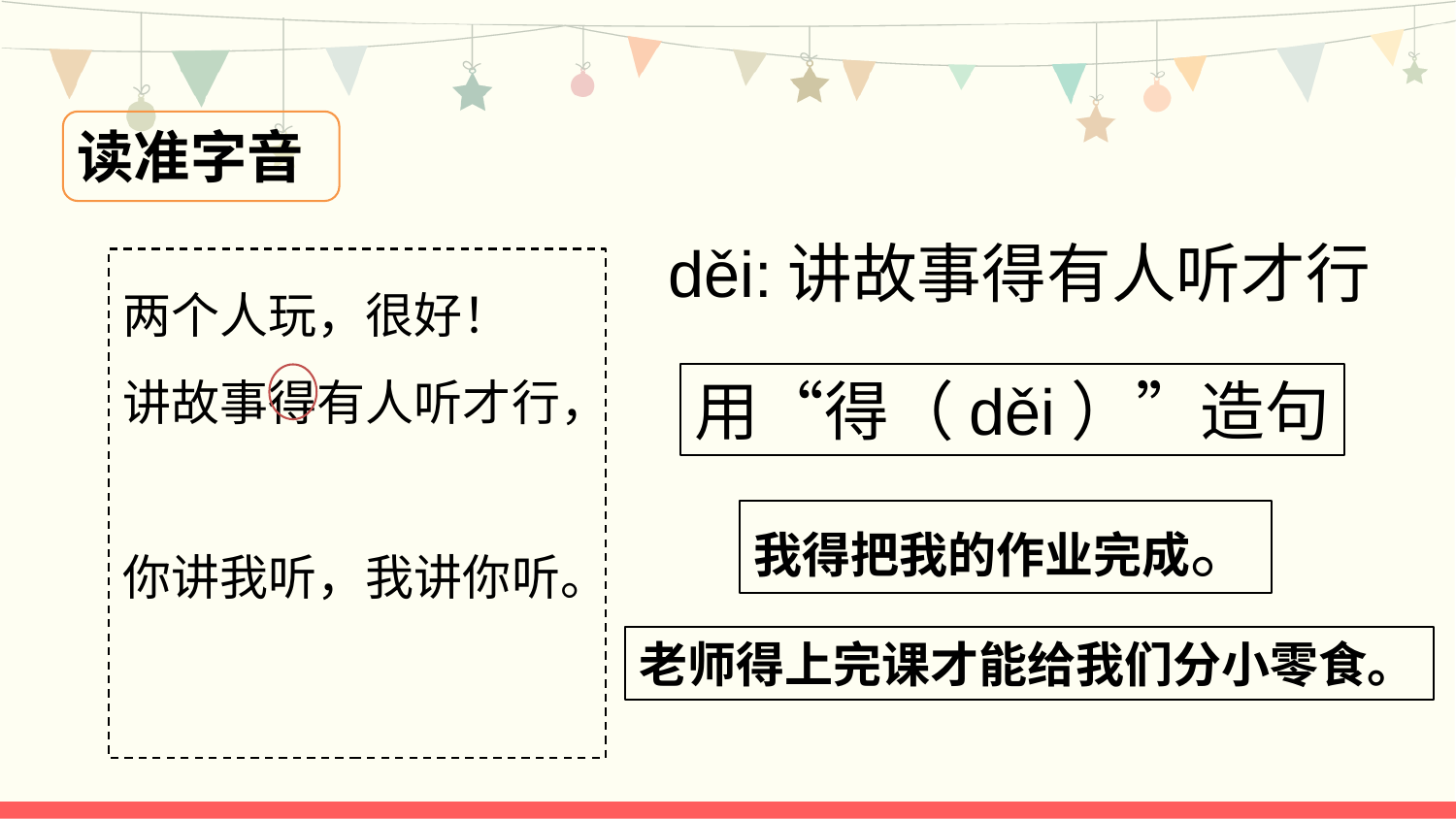

读准字音
děi:讲故事得有人听才行
两个人玩，很好！
讲故事得有人听才行，
你讲我听，我讲你听。
用“得（děi）”造句

我得把我的作业完成。
老师得上完课才能给我们分小零食。